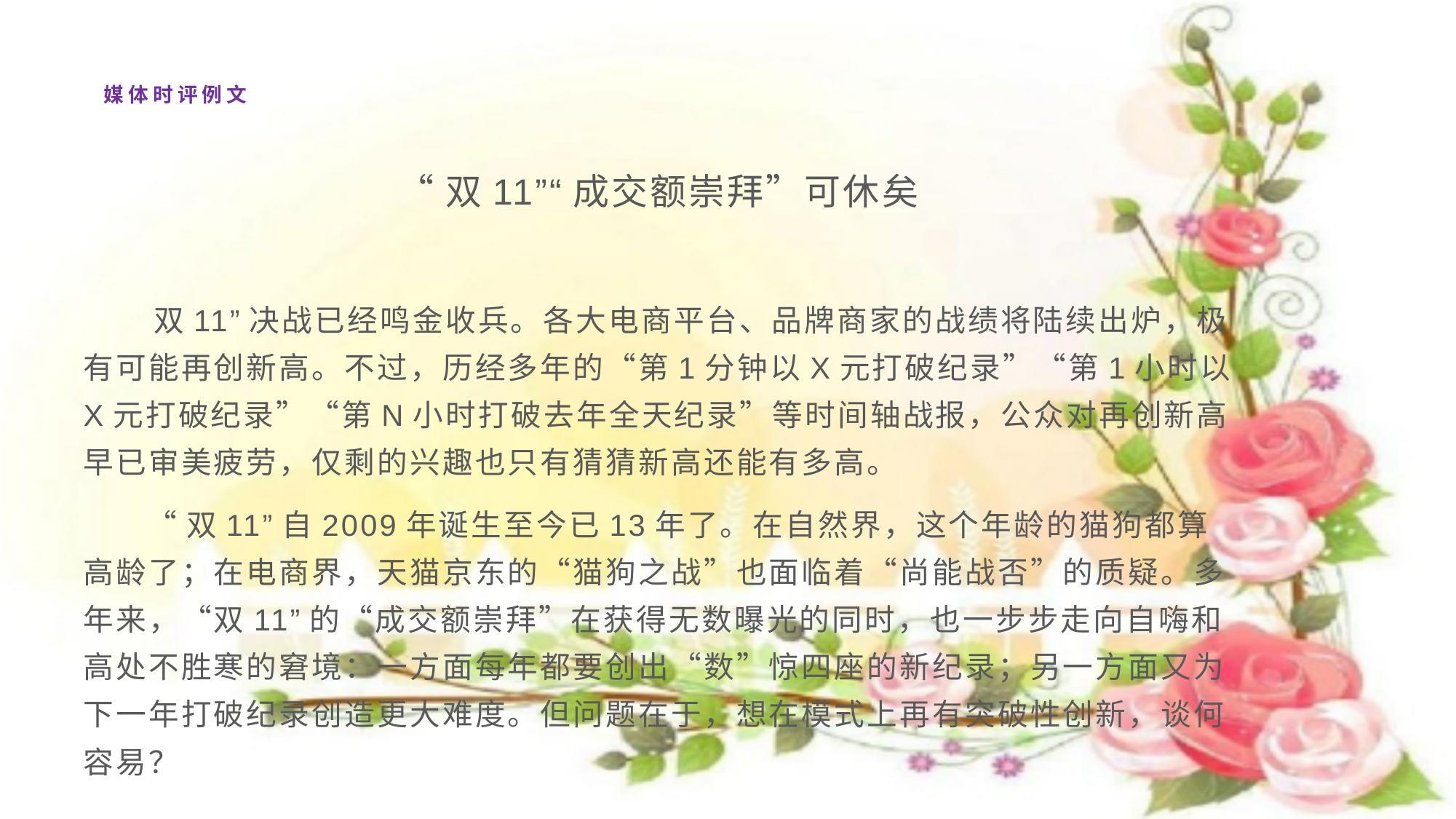

# 媒体时评例文
“双11”“成交额崇拜”可休矣

       双11”决战已经鸣金收兵。各大电商平台、品牌商家的战绩将陆续出炉，极有可能再创新高。不过，历经多年的“第1分钟以X元打破纪录”“第1小时以X元打破纪录”“第N小时打破去年全天纪录”等时间轴战报，公众对再创新高早已审美疲劳，仅剩的兴趣也只有猜猜新高还能有多高。
       “双11”自2009年诞生至今已13年了。在自然界，这个年龄的猫狗都算高龄了；在电商界，天猫京东的“猫狗之战”也面临着“尚能战否”的质疑。多年来，“双11”的“成交额崇拜”在获得无数曝光的同时，也一步步走向自嗨和高处不胜寒的窘境：一方面每年都要创出“数”惊四座的新纪录；另一方面又为下一年打破纪录创造更大难度。但问题在于，想在模式上再有突破性创新，谈何容易？